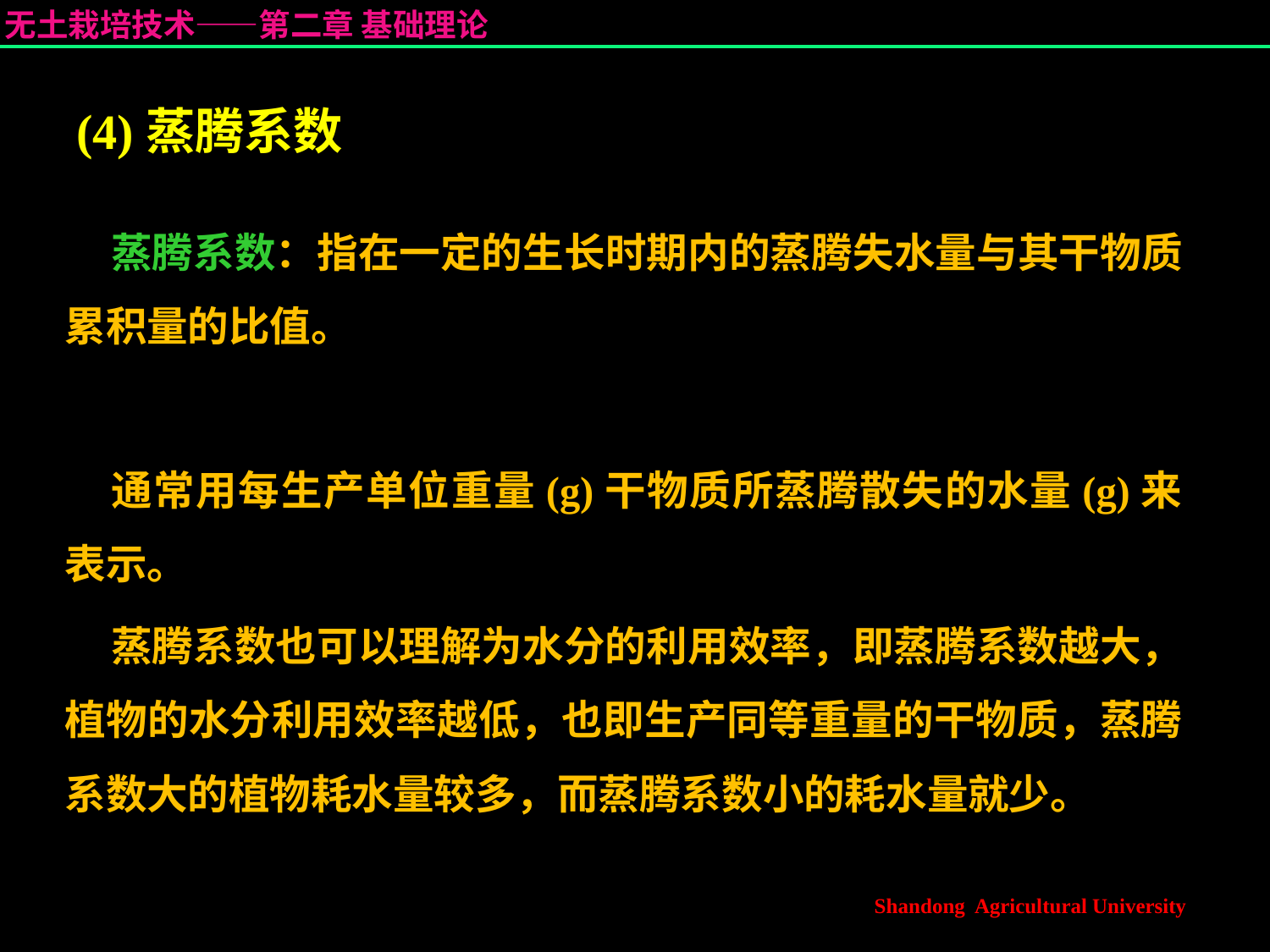

# (4)蒸腾系数
蒸腾系数：指在一定的生长时期内的蒸腾失水量与其干物质累积量的比值。

通常用每生产单位重量(g)干物质所蒸腾散失的水量(g)来表示。
蒸腾系数也可以理解为水分的利用效率，即蒸腾系数越大，植物的水分利用效率越低，也即生产同等重量的干物质，蒸腾系数大的植物耗水量较多，而蒸腾系数小的耗水量就少。